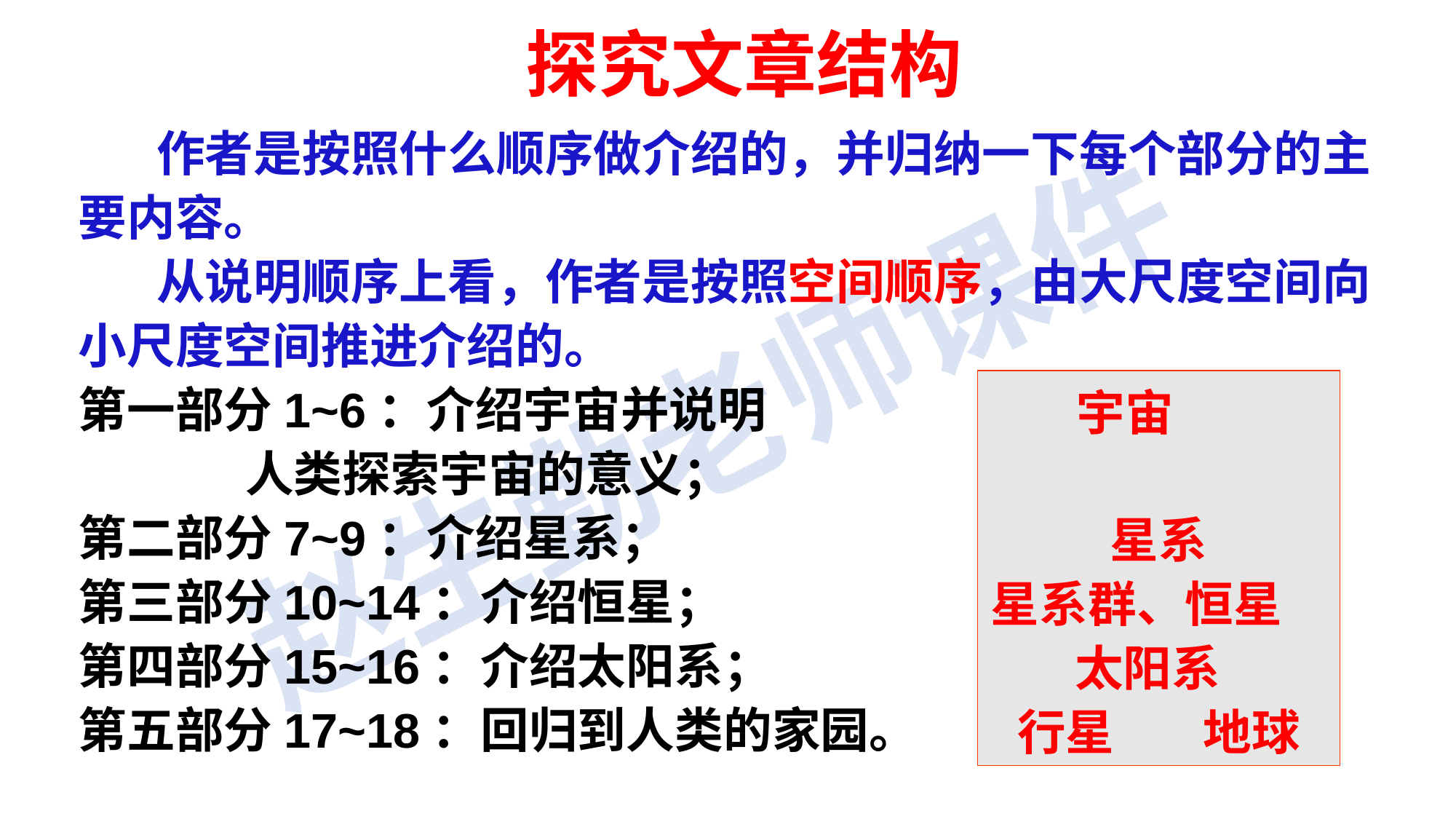

探究文章结构

      作者是按照什么顺序做介绍的，并归纳一下每个部分的主要内容。
      从说明顺序上看，作者是按照空间顺序，由大尺度空间向小尺度空间推进介绍的。
第一部分1~6：介绍宇宙并说明
              人类探索宇宙的意义；
第二部分7~9：介绍星系；
第三部分10~14：介绍恒星；
第四部分15~16：介绍太阳系；
第五部分17~18：回归到人类的家园。

宇宙

星系
星系群、恒星      太阳系
行星        地球